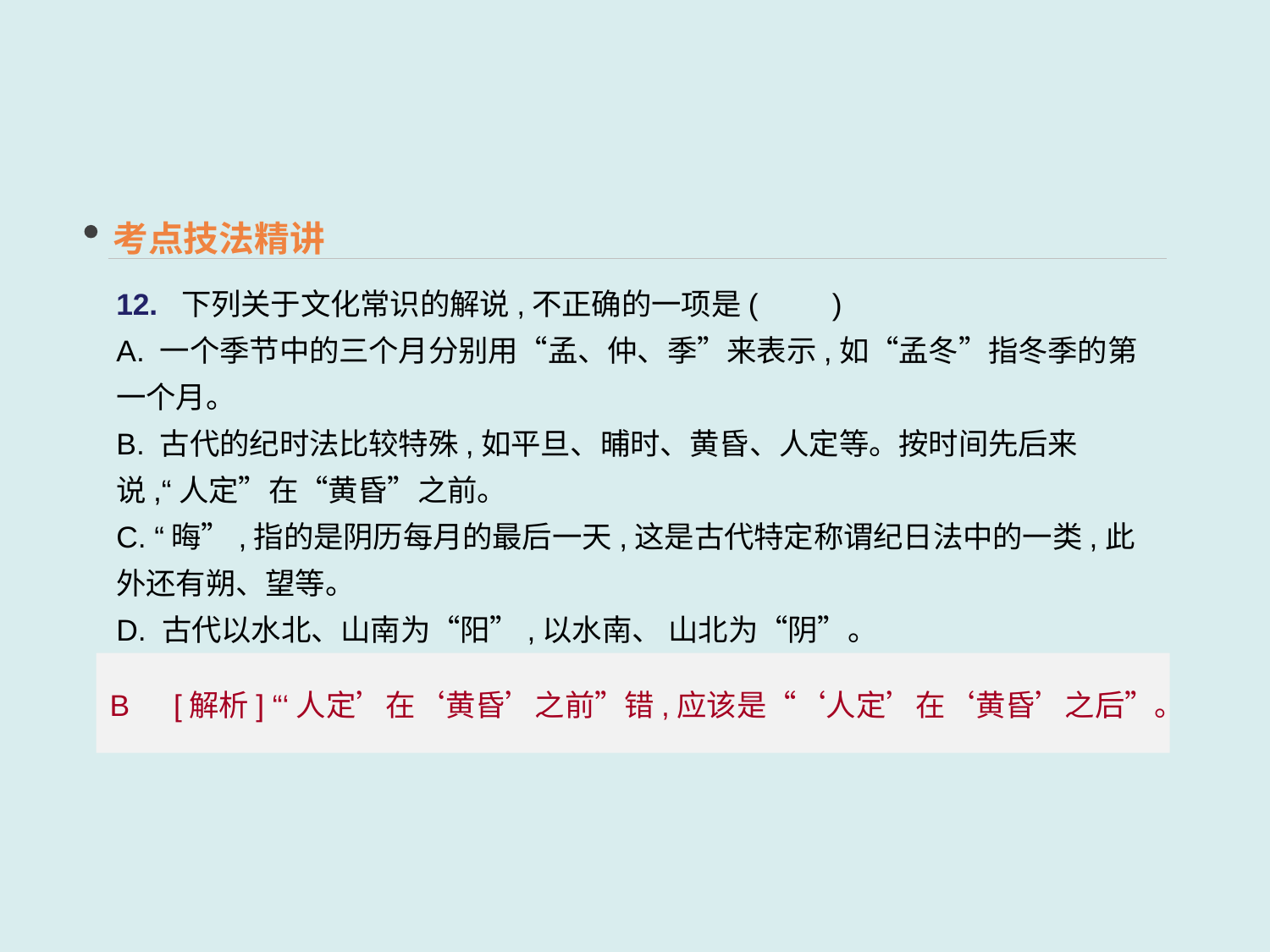

考点技法精讲

12.  下列关于文化常识的解说,不正确的一项是(　　)
A. 一个季节中的三个月分别用“孟、仲、季”来表示,如“孟冬”指冬季的第一个月。
B. 古代的纪时法比较特殊,如平旦、晡时、黄昏、人定等。按时间先后来说,“人定”在“黄昏”之前。
C. “晦”,指的是阴历每月的最后一天,这是古代特定称谓纪日法中的一类,此外还有朔、望等。
D. 古代以水北、山南为“阳”,以水南、 山北为“阴”。

B　[解析] “‘人定’在‘黄昏’之前”错,应该是“‘人定’在‘黄昏’之后”。